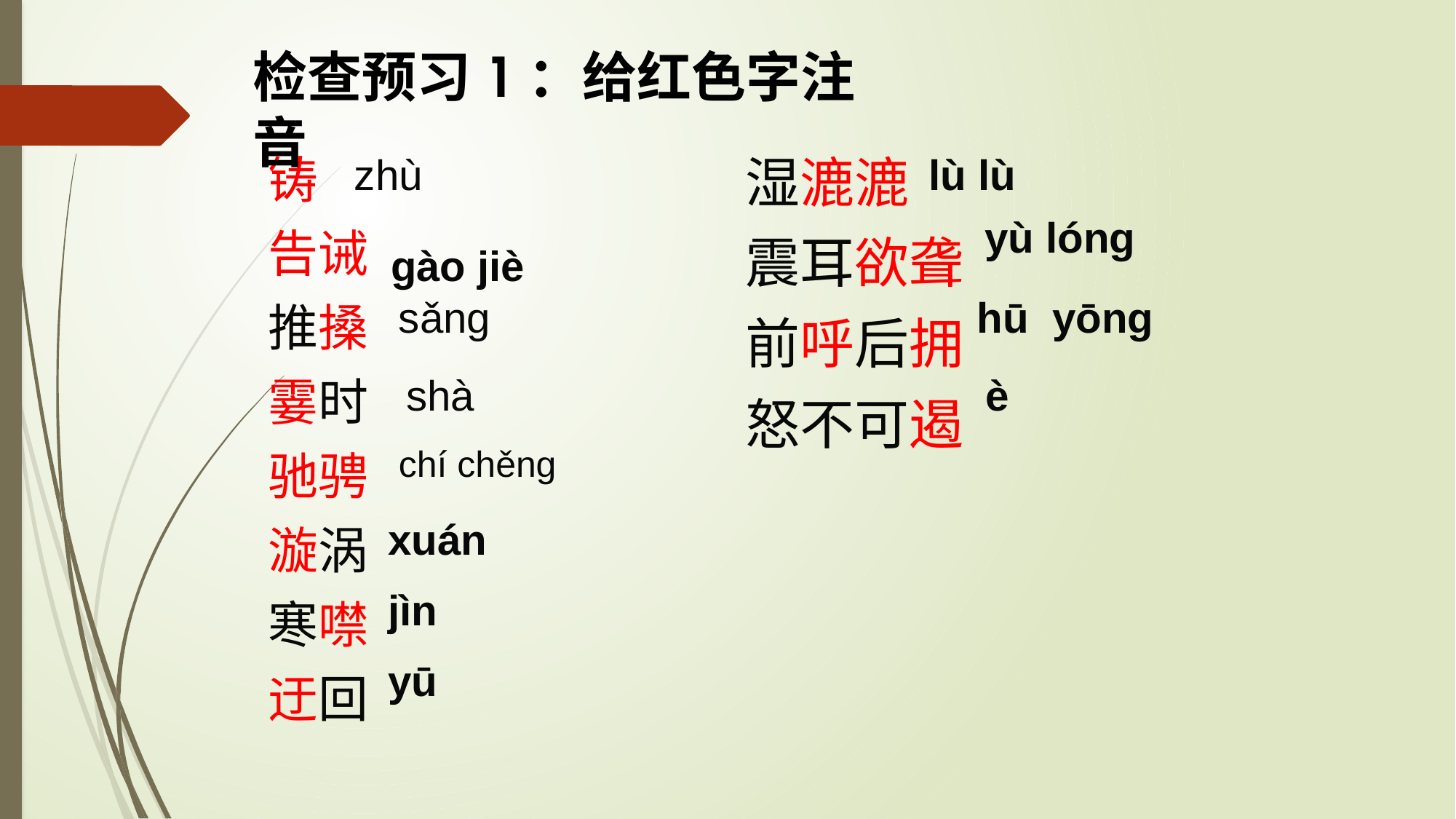

检查预习1：给红色字注音
铸
告诫
推搡
霎时
驰骋
漩涡
寒噤
迂回
湿漉漉
震耳欲聋
前呼后拥
怒不可遏
zhù
lù lù
 yù lóng
gào jiè
sǎng
hū  yōng
è
shà
chí chěng
xuán
jìn
yū